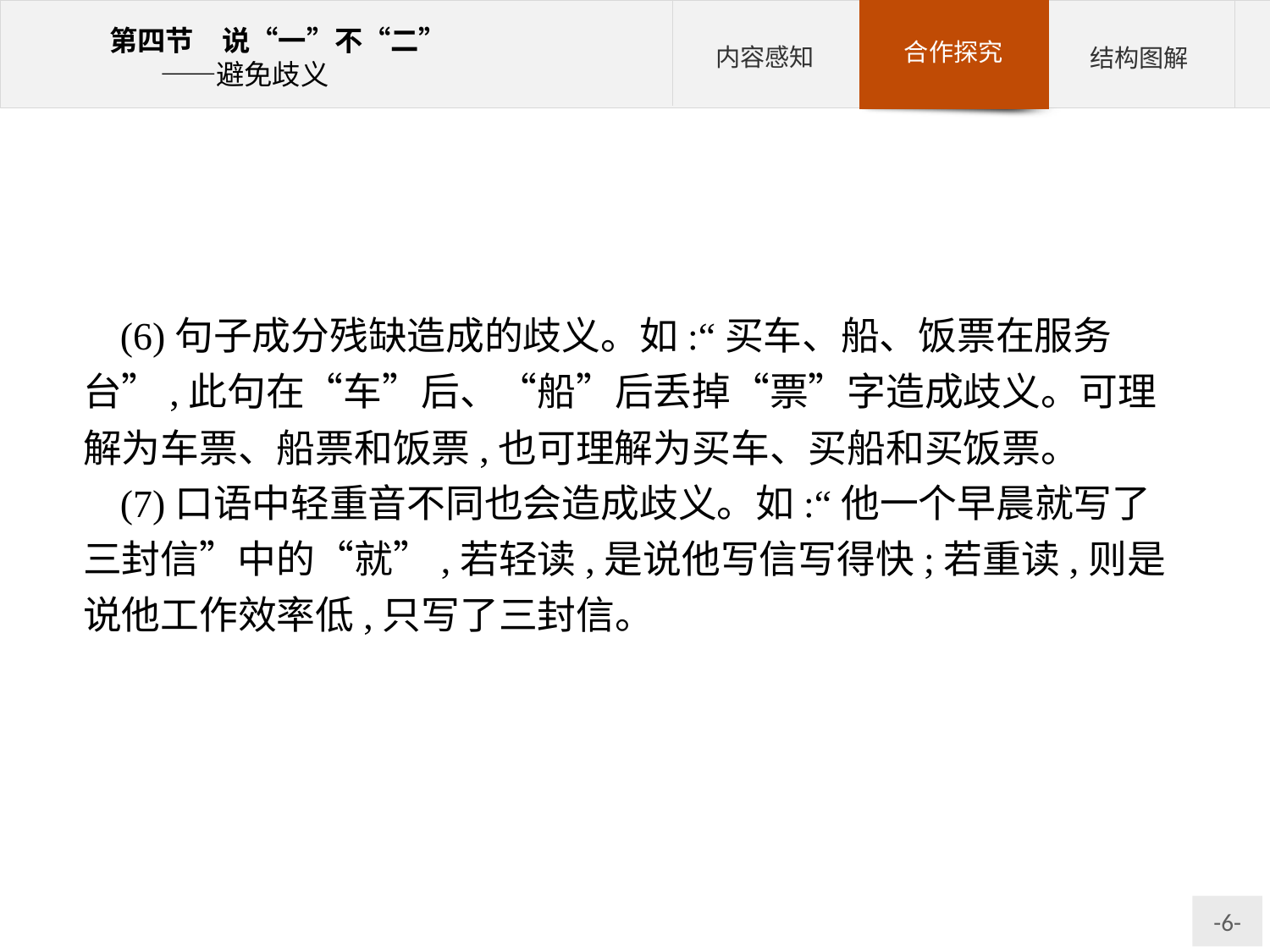

(6)句子成分残缺造成的歧义。如:“买车、船、饭票在服务台”,此句在“车”后、“船”后丢掉“票”字造成歧义。可理解为车票、船票和饭票,也可理解为买车、买船和买饭票。
(7)口语中轻重音不同也会造成歧义。如:“他一个早晨就写了三封信”中的“就”,若轻读,是说他写信写得快;若重读,则是说他工作效率低,只写了三封信。